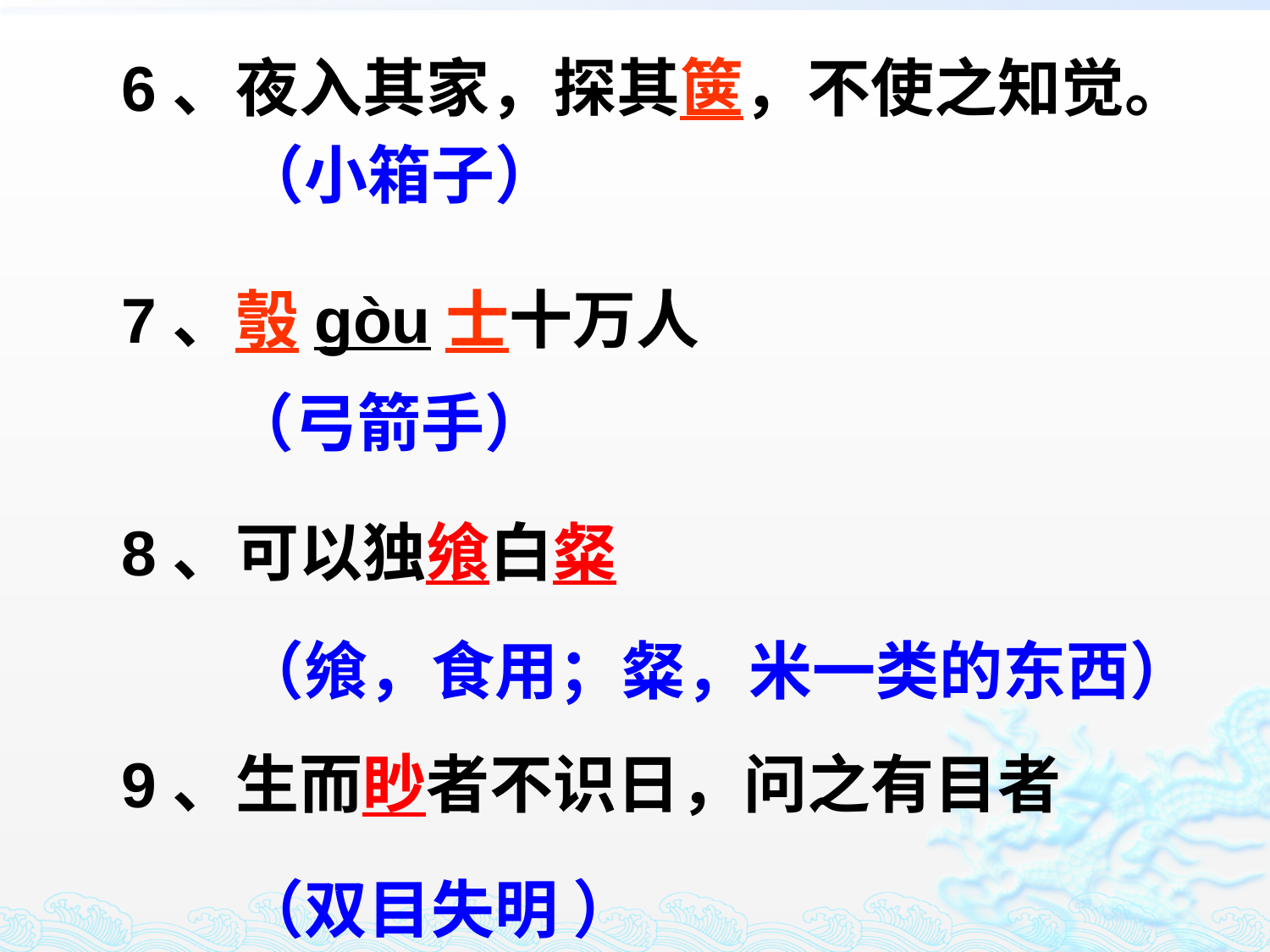

6、夜入其家，探其箧，不使之知觉。

7、彀gòu士十万人

8、可以独飨白粲

9、生而眇者不识日，问之有目者
（小箱子）
（弓箭手）
（飨，食用；粲，米一类的东西）
（双目失明 ）